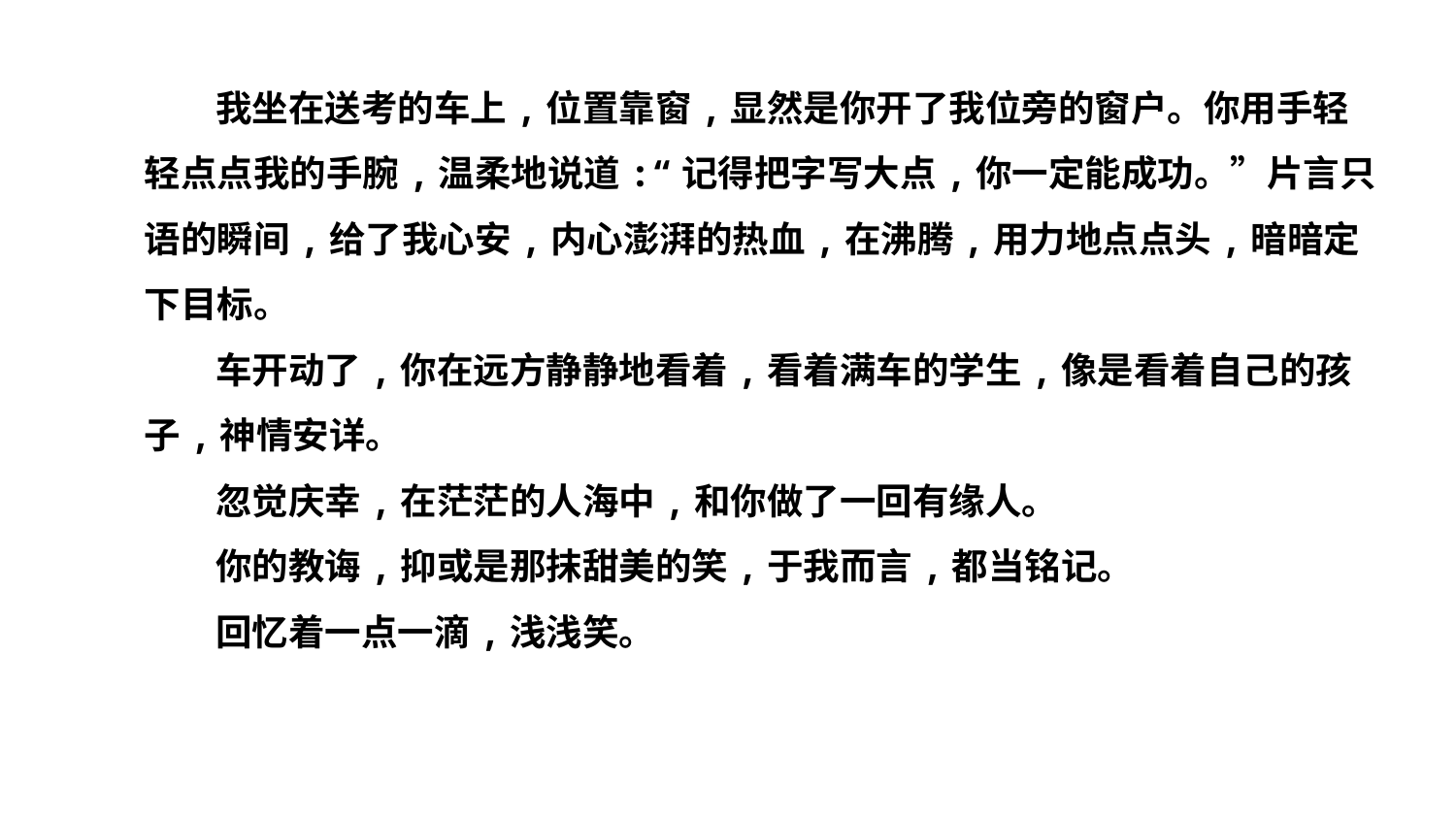

我坐在送考的车上,位置靠窗,显然是你开了我位旁的窗户。你用手轻轻点点我的手腕,温柔地说道:“记得把字写大点,你一定能成功。”片言只语的瞬间,给了我心安,内心澎湃的热血,在沸腾,用力地点点头,暗暗定下目标。
车开动了,你在远方静静地看着,看着满车的学生,像是看着自己的孩子,神情安详。
忽觉庆幸,在茫茫的人海中,和你做了一回有缘人。
你的教诲,抑或是那抹甜美的笑,于我而言,都当铭记。
回忆着一点一滴,浅浅笑。